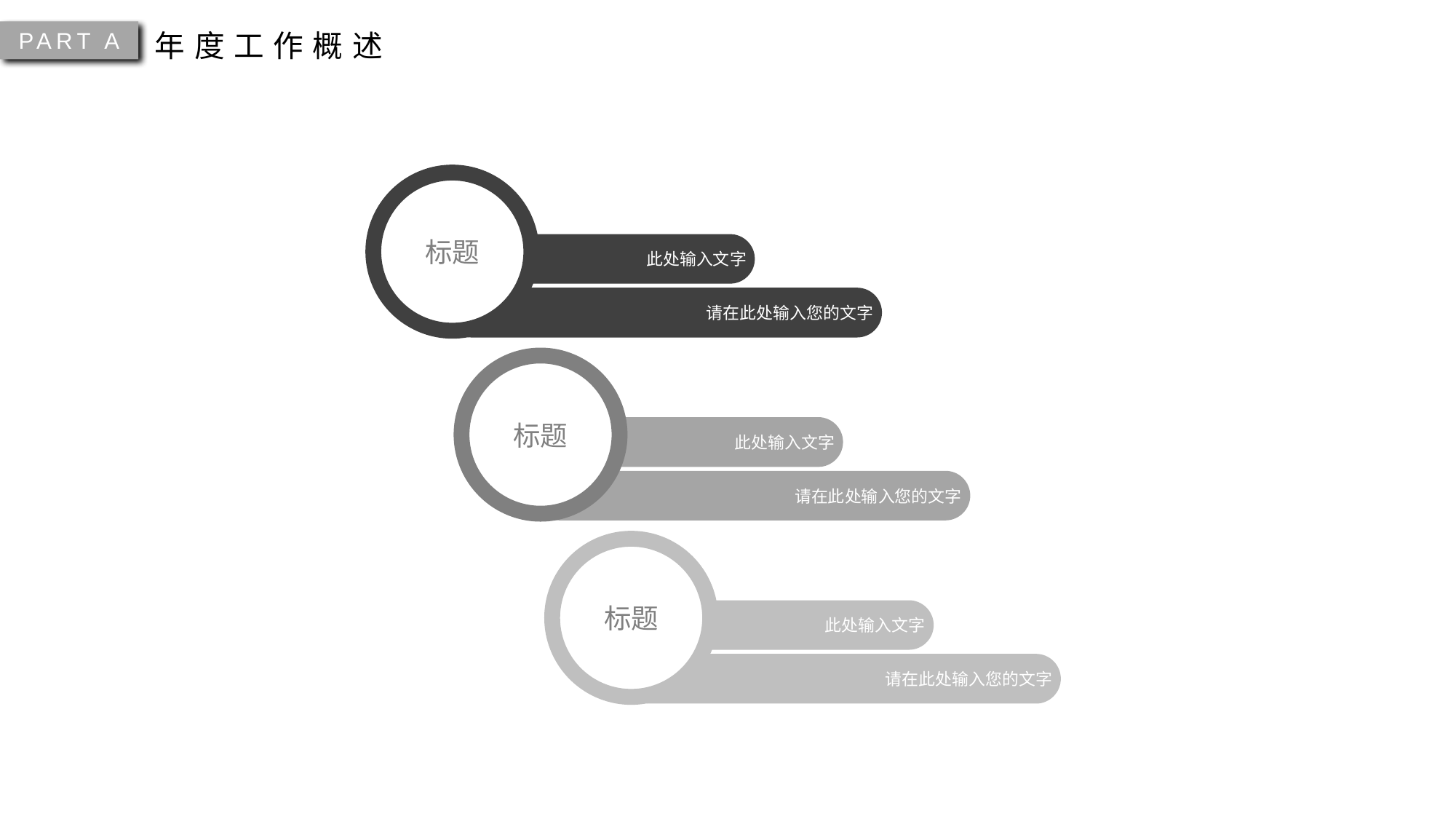

PART A
年度工作概述
标题
此处输入文字
请在此处输入您的文字
标题
此处输入文字
请在此处输入您的文字
标题
此处输入文字
请在此处输入您的文字